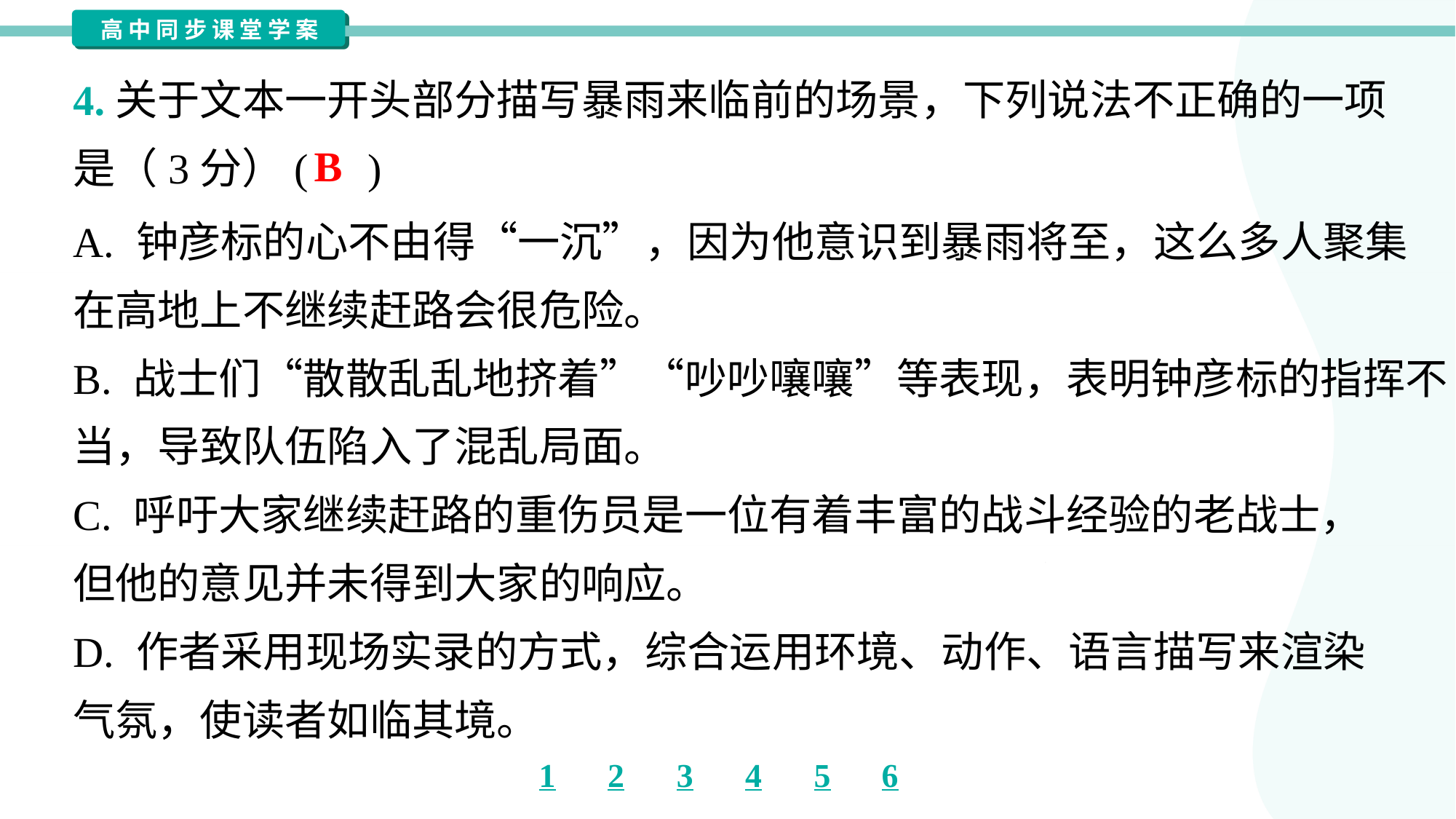

4.关于文本一开头部分描写暴雨来临前的场景，下列说法不正确的一项
是（3分）(     )
B
A. 钟彦标的心不由得“一沉”，因为他意识到暴雨将至，这么多人聚集
在高地上不继续赶路会很危险。
B. 战士们“散散乱乱地挤着”“吵吵嚷嚷”等表现，表明钟彦标的指挥不
当，导致队伍陷入了混乱局面。
C. 呼吁大家继续赶路的重伤员是一位有着丰富的战斗经验的老战士，
但他的意见并未得到大家的响应。
D. 作者采用现场实录的方式，综合运用环境、动作、语言描写来渲染
气氛，使读者如临其境。